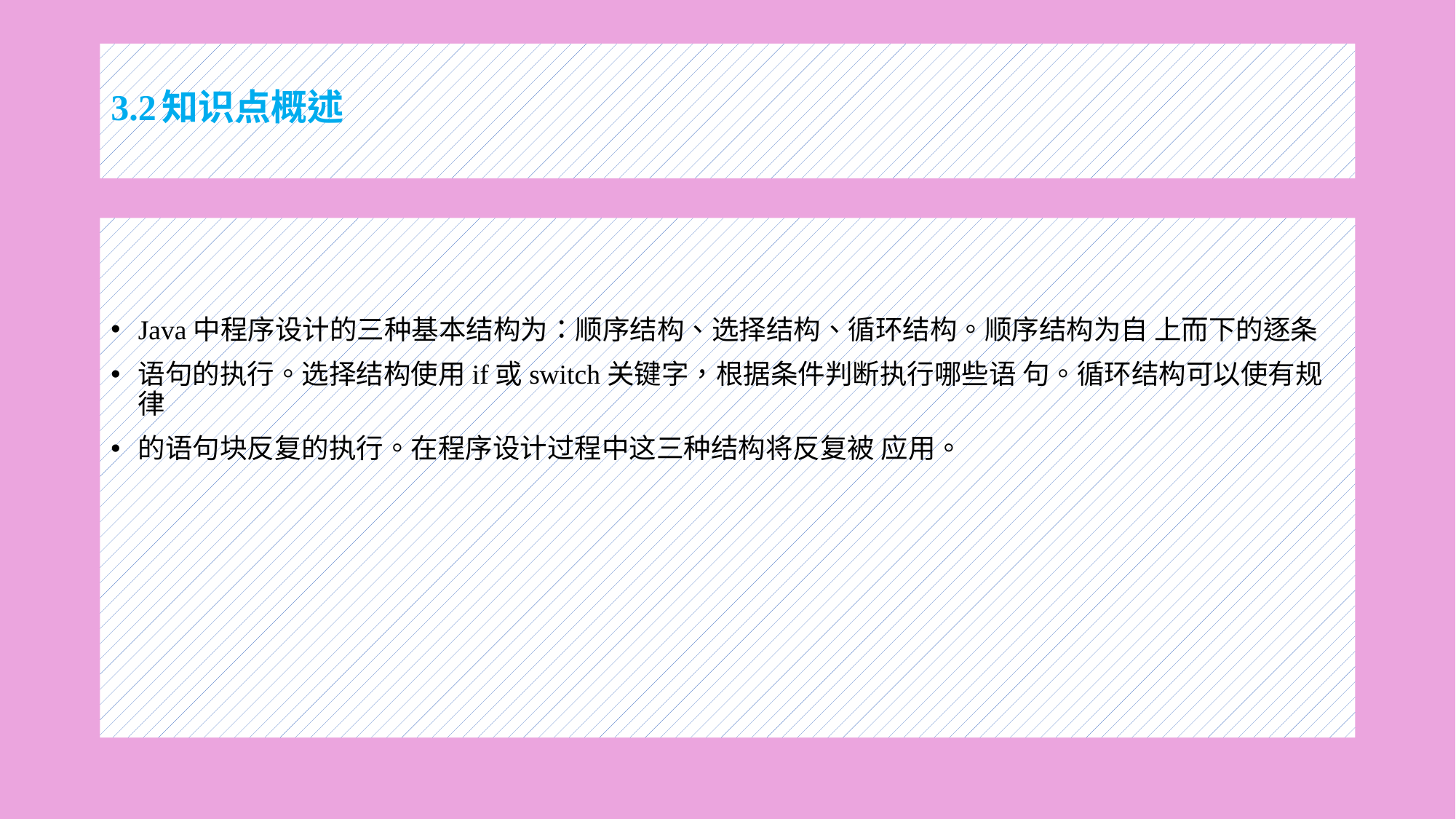

# 3.2知识点概述

Java中程序设计的三种基本结构为：顺序结构、选择结构、循环结构。顺序结构为自 上而下的逐条
语句的执行。选择结构使用if或switch关键字，根据条件判断执行哪些语 句。循环结构可以使有规律
的语句块反复的执行。在程序设计过程中这三种结构将反复被 应用。